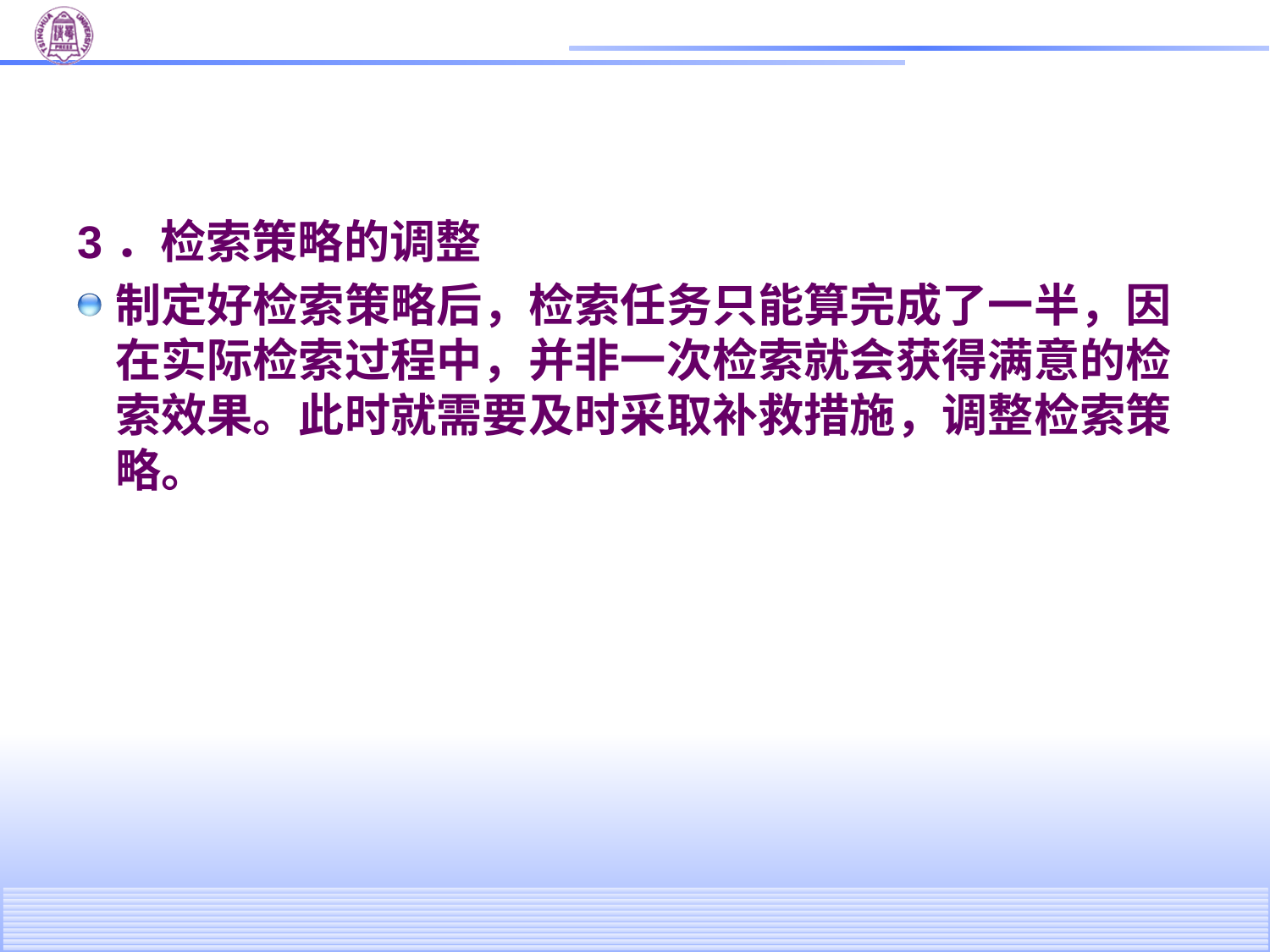

#
3．检索策略的调整
制定好检索策略后，检索任务只能算完成了一半，因在实际检索过程中，并非一次检索就会获得满意的检索效果。此时就需要及时采取补救措施，调整检索策略。